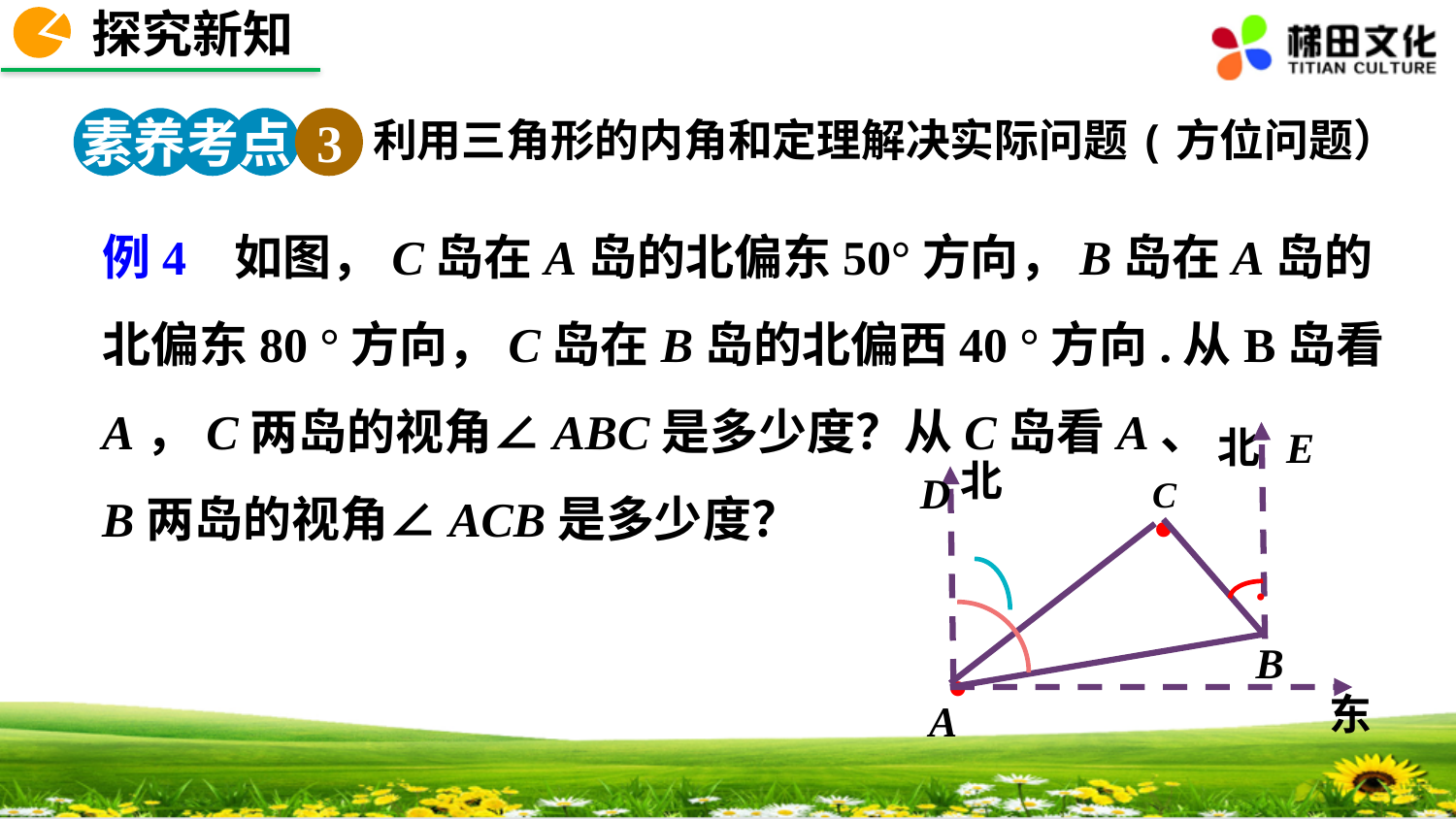

探究新知

素养考点 3

利用三角形的内角和定理解决实际问题(方位问题）
例4   如图，C岛在A岛的北偏东50°方向，B岛在A岛的北偏东80 °方向，C岛在B岛的北偏西40 °方向.从B岛看A，C两岛的视角∠ABC是多少度？从C岛看A、
B两岛的视角∠ACB是多少度？

D
E
北

.
北
C

.

.

B

东
A